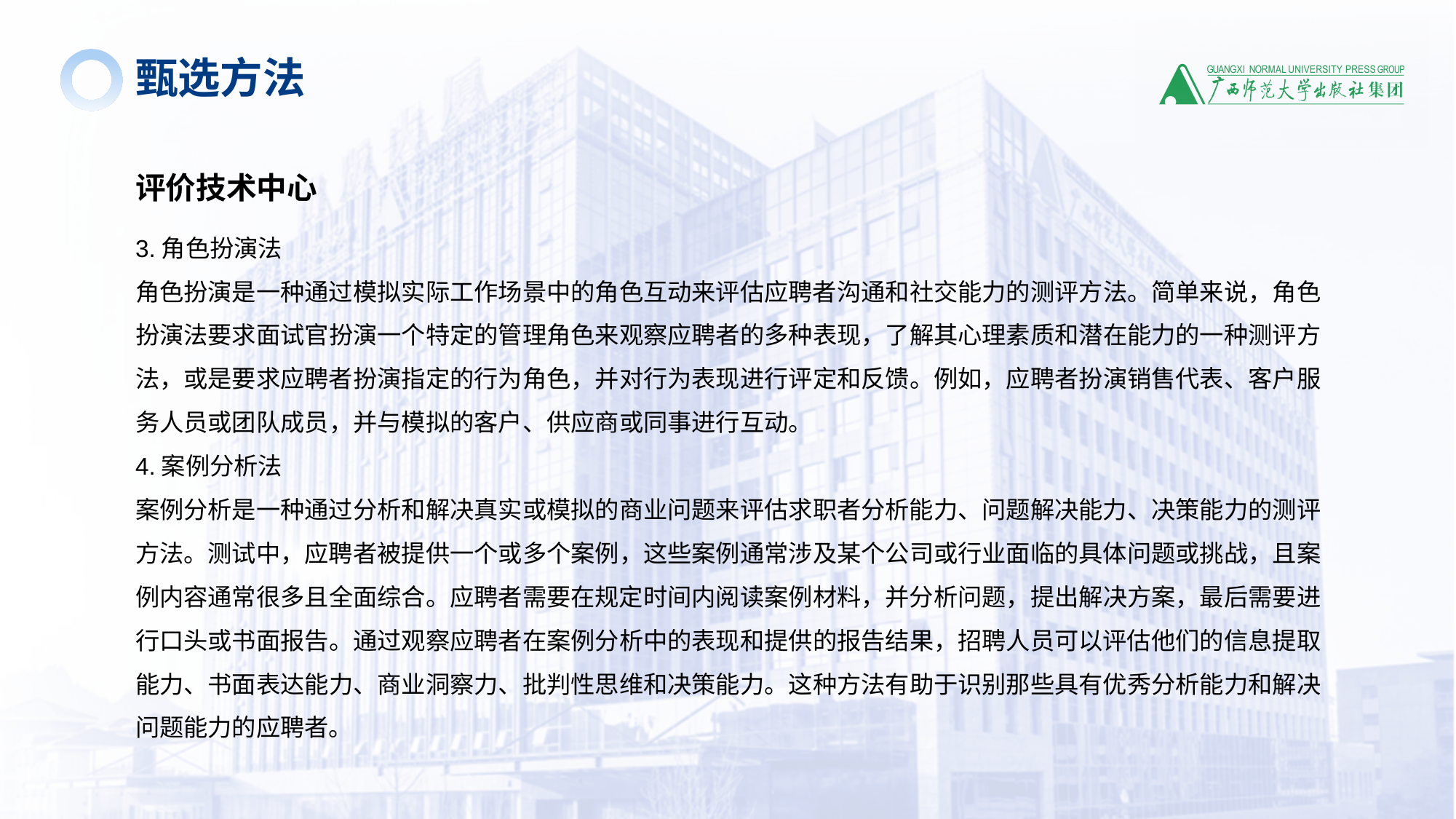

甄选方法

评价技术中心
3.角色扮演法
角色扮演是一种通过模拟实际工作场景中的角色互动来评估应聘者沟通和社交能力的测评方法。简单来说，角色扮演法要求面试官扮演一个特定的管理角色来观察应聘者的多种表现，了解其心理素质和潜在能力的一种测评方法，或是要求应聘者扮演指定的行为角色，并对行为表现进行评定和反馈。例如，应聘者扮演销售代表、客户服务人员或团队成员，并与模拟的客户、供应商或同事进行互动。
4.案例分析法
案例分析是一种通过分析和解决真实或模拟的商业问题来评估求职者分析能力、问题解决能力、决策能力的测评方法。测试中，应聘者被提供一个或多个案例，这些案例通常涉及某个公司或行业面临的具体问题或挑战，且案例内容通常很多且全面综合。应聘者需要在规定时间内阅读案例材料，并分析问题，提出解决方案，最后需要进行口头或书面报告。通过观察应聘者在案例分析中的表现和提供的报告结果，招聘人员可以评估他们的信息提取能力、书面表达能力、商业洞察力、批判性思维和决策能力。这种方法有助于识别那些具有优秀分析能力和解决问题能力的应聘者。